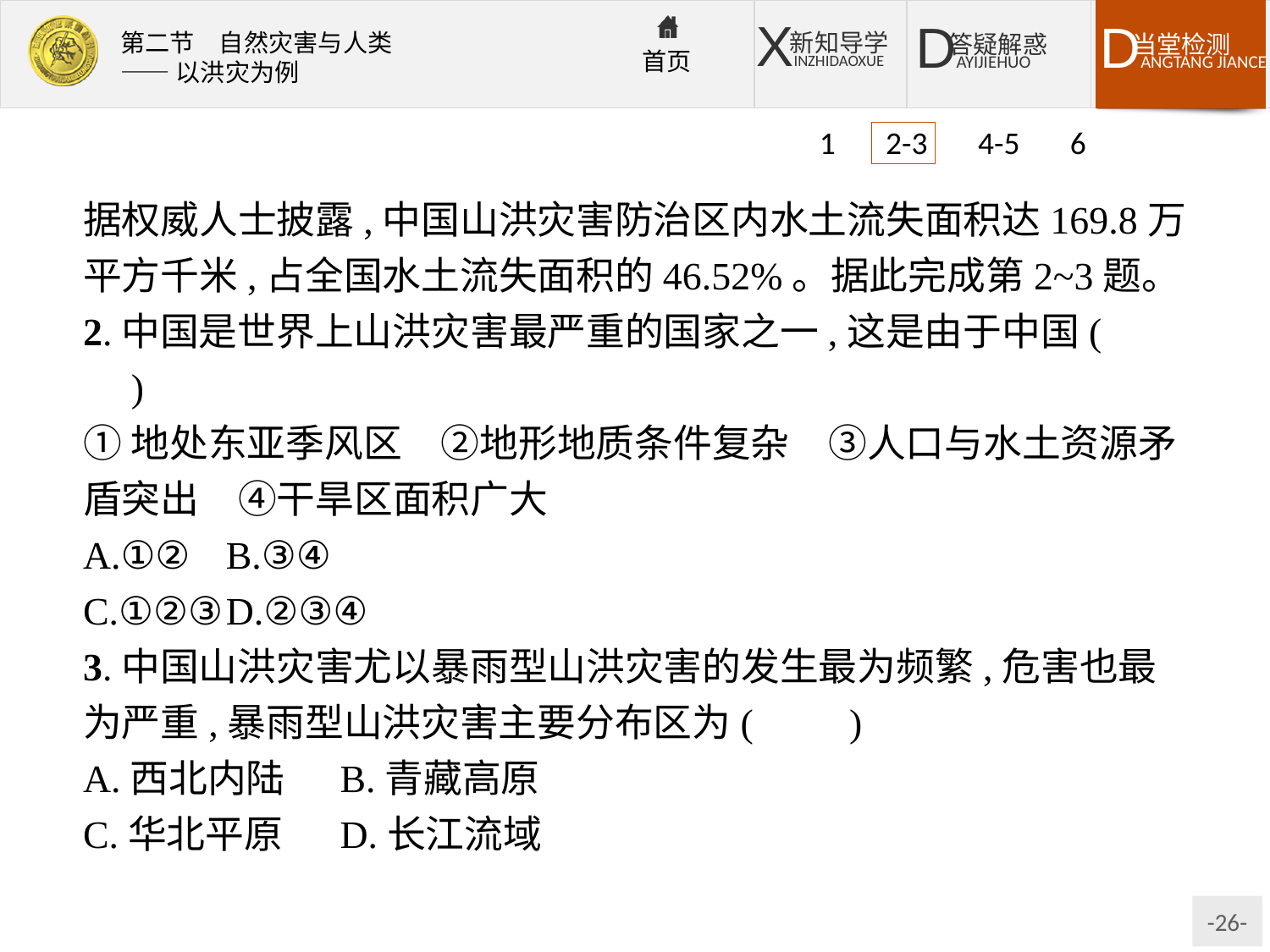

1       2-3       4-5       6

据权威人士披露,中国山洪灾害防治区内水土流失面积达169.8万平方千米,占全国水土流失面积的46.52%。据此完成第2~3题。
2.中国是世界上山洪灾害最严重的国家之一,这是由于中国(　　)
①地处东亚季风区　②地形地质条件复杂　③人口与水土资源矛盾突出　④干旱区面积广大
A.①②	B.③④
C.①②③	D.②③④
3.中国山洪灾害尤以暴雨型山洪灾害的发生最为频繁,危害也最为严重,暴雨型山洪灾害主要分布区为(　　)
A.西北内陆	B.青藏高原
C.华北平原	D.长江流域